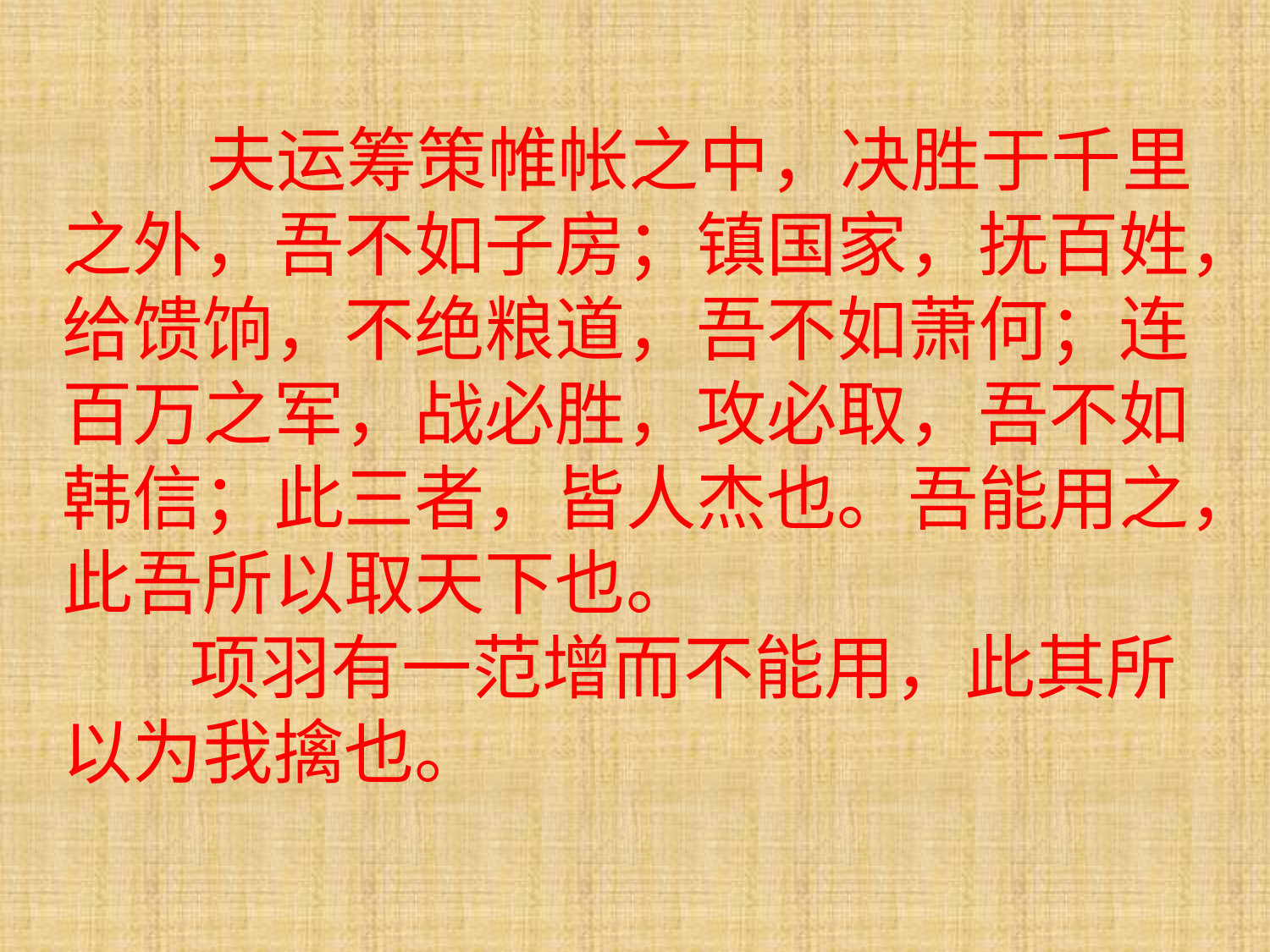

夫运筹策帷帐之中，决胜于千里之外，吾不如子房；镇国家，抚百姓，给馈饷，不绝粮道，吾不如萧何；连百万之军，战必胜，攻必取，吾不如韩信；此三者，皆人杰也。吾能用之，此吾所以取天下也。
       项羽有一范增而不能用，此其所以为我擒也。